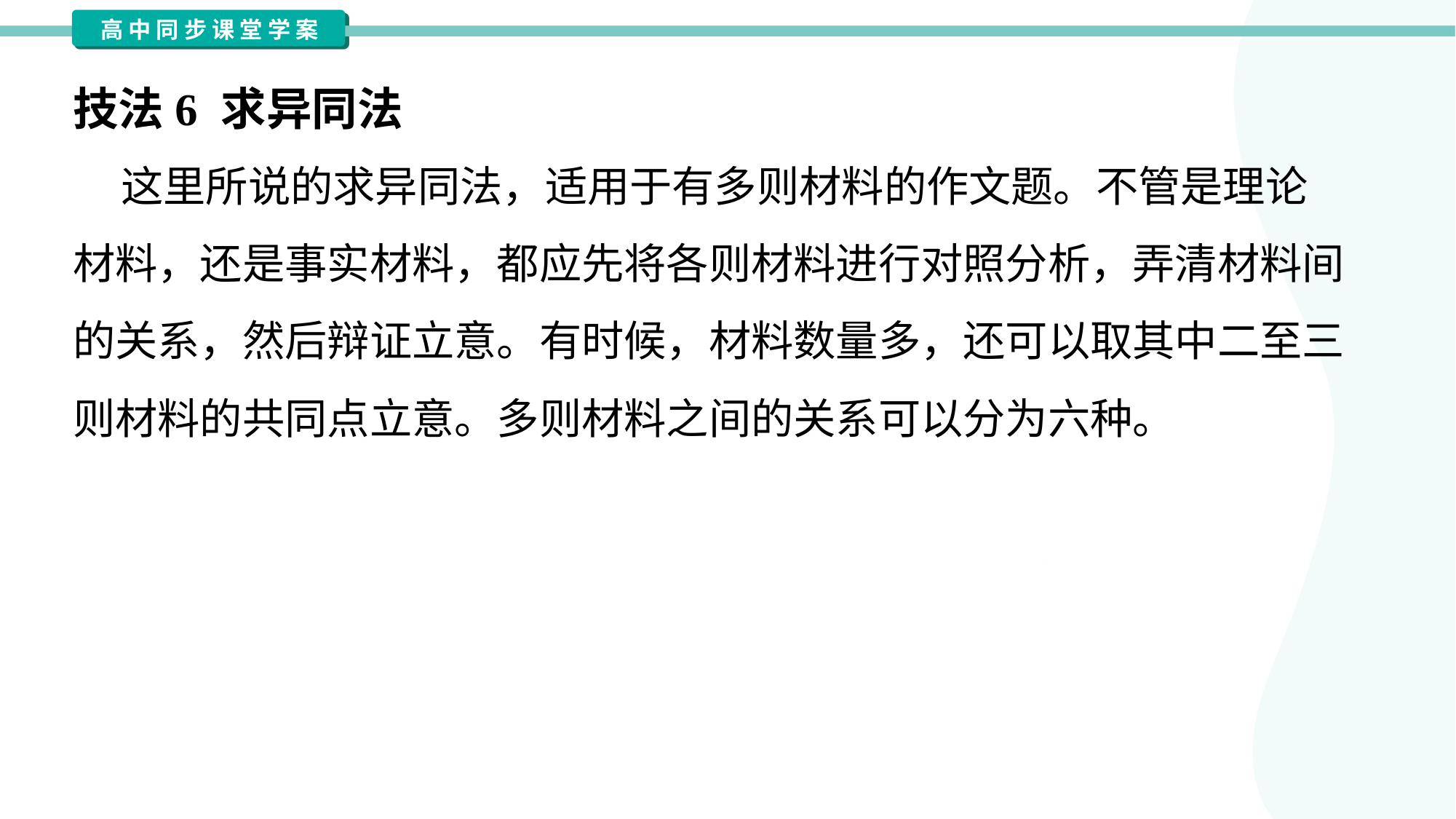

技法6 求异同法
    这里所说的求异同法，适用于有多则材料的作文题。不管是理论
材料，还是事实材料，都应先将各则材料进行对照分析，弄清材料间
的关系，然后辩证立意。有时候，材料数量多，还可以取其中二至三
则材料的共同点立意。多则材料之间的关系可以分为六种。